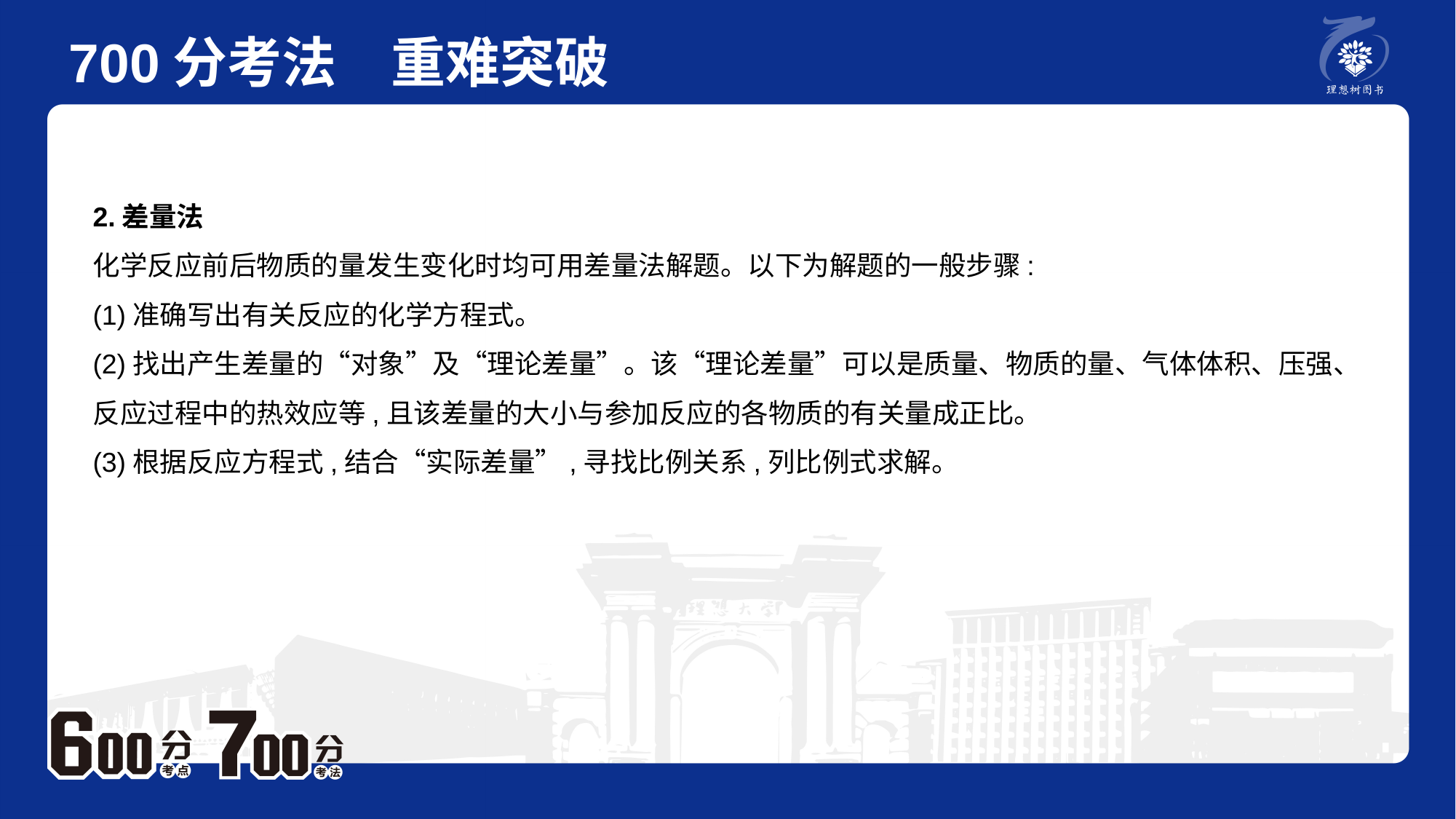

700分考法　重难突破
2.差量法
化学反应前后物质的量发生变化时均可用差量法解题。以下为解题的一般步骤:
(1)准确写出有关反应的化学方程式。
(2)找出产生差量的“对象”及“理论差量”。该“理论差量”可以是质量、物质的量、气体体积、压强、反应过程中的热效应等,且该差量的大小与参加反应的各物质的有关量成正比。
(3)根据反应方程式,结合“实际差量”,寻找比例关系,列比例式求解。